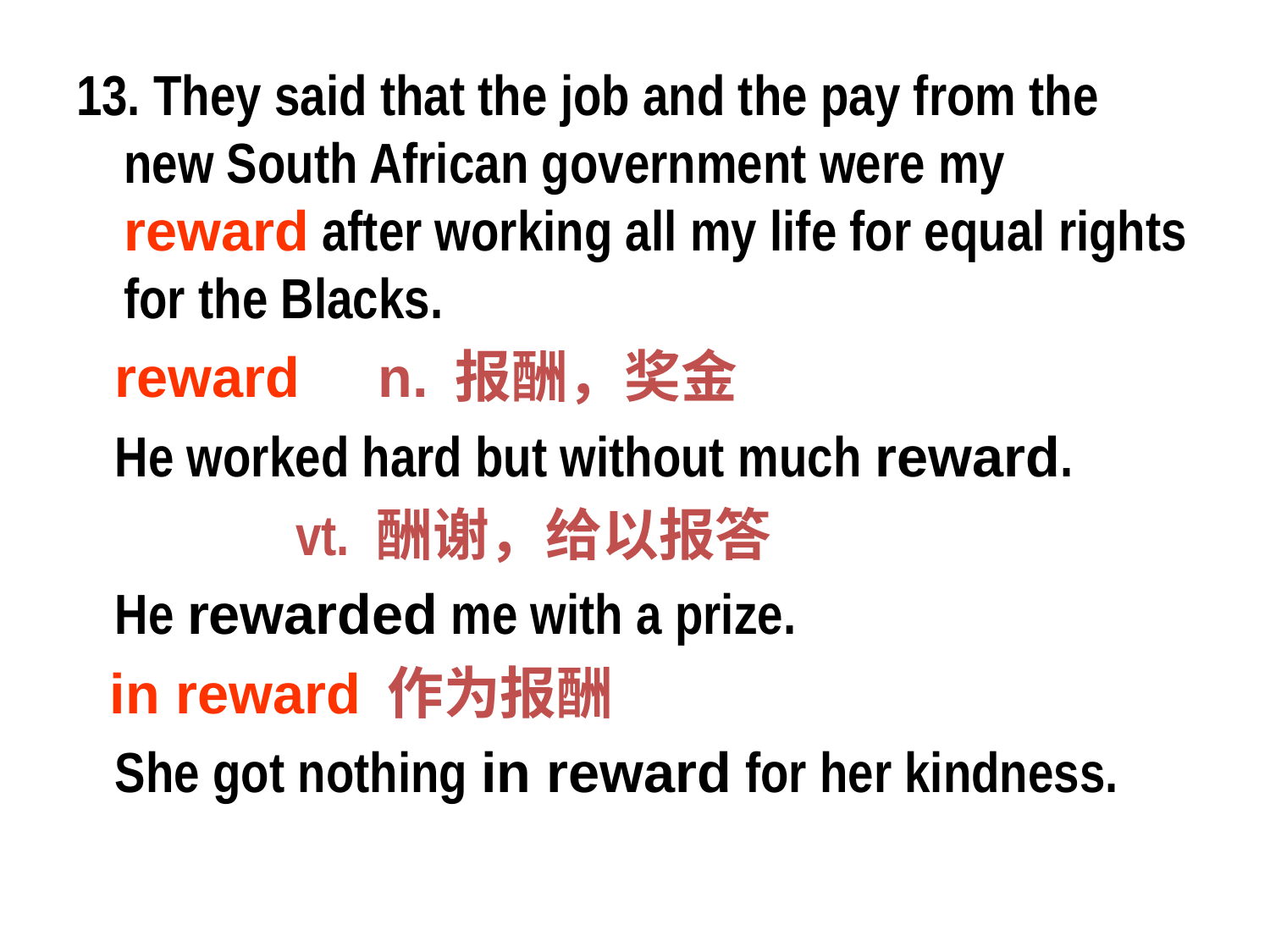

13. They said that the job and the pay from the new South African government were my reward after working all my life for equal rights for the Blacks.
   reward     n. 报酬，奖金
   He worked hard but without much reward.
                 vt. 酬谢，给以报答
   He rewarded me with a prize.
   in reward 作为报酬
   She got nothing in reward for her kindness.